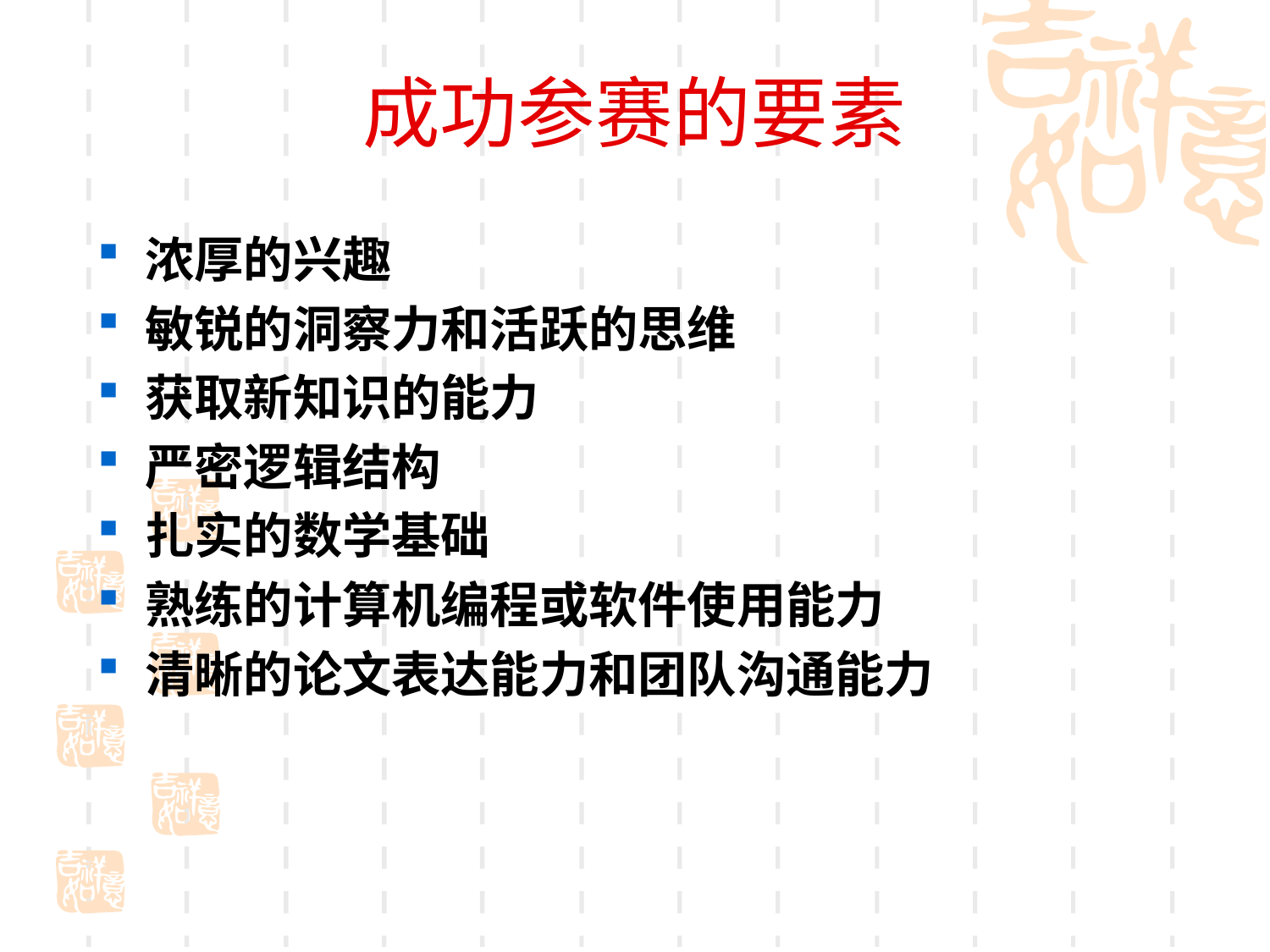

# 成功参赛的要素
浓厚的兴趣
敏锐的洞察力和活跃的思维
获取新知识的能力
严密逻辑结构
扎实的数学基础
熟练的计算机编程或软件使用能力
清晰的论文表达能力和团队沟通能力